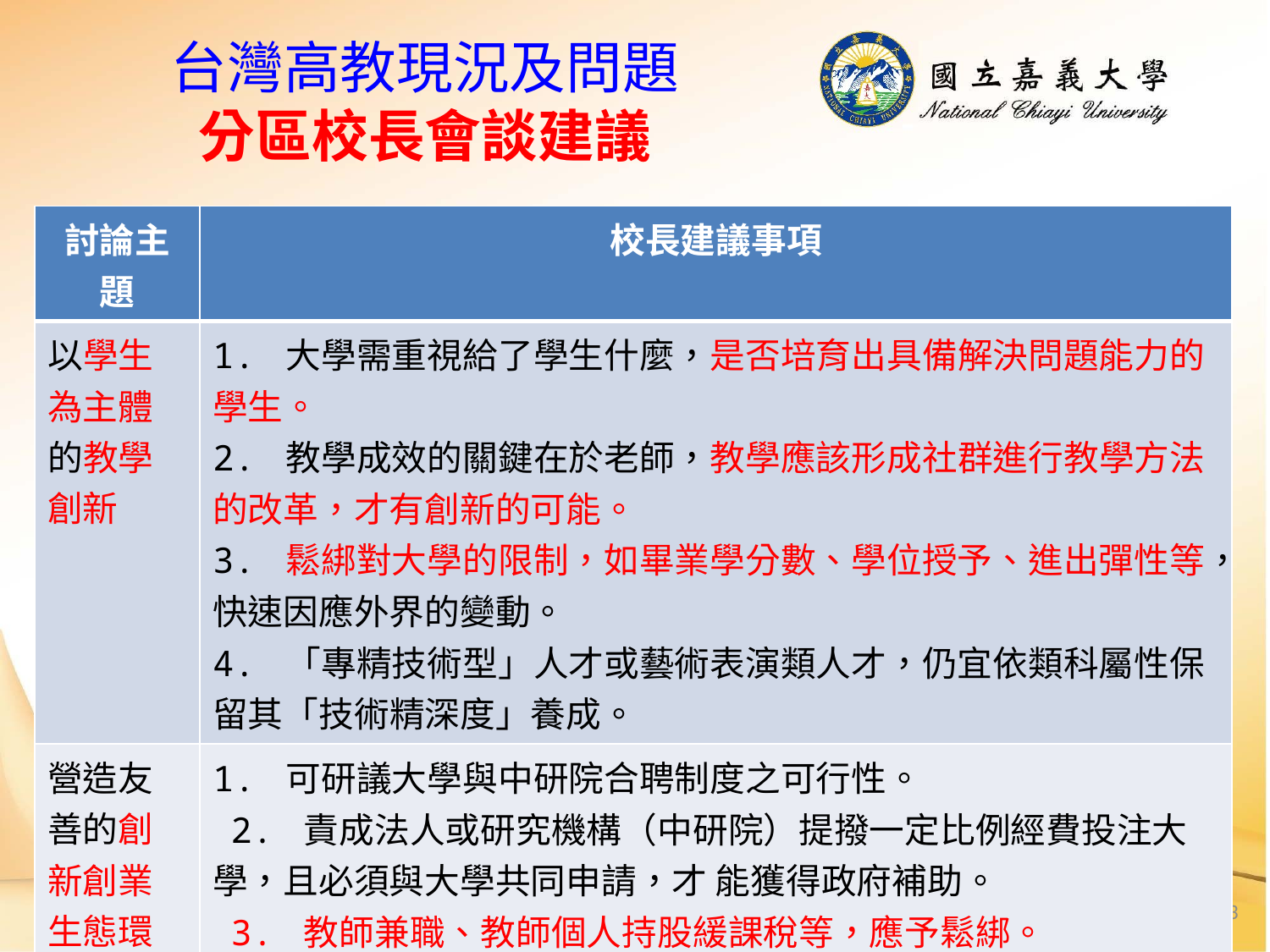

台灣高教現況及問題
分區校長會談建議
| 討論主題 | 校長建議事項 |
| --- | --- |
| 以學生為主體的教學創新 | 1. 大學需重視給了學生什麼，是否培育出具備解決問題能力的學生。 2. 教學成效的關鍵在於老師，教學應該形成社群進行教學方法的改革，才有創新的可能。 3. 鬆綁對大學的限制，如畢業學分數、學位授予、進出彈性等，快速因應外界的變動。 4. 「專精技術型」人才或藝術表演類人才，仍宜依類科屬性保留其「技術精深度」養成。 |
| 營造友善的創新創業生態環境 | 1. 可研議大學與中研院合聘制度之可行性。 2. 責成法人或研究機構（中研院）提撥一定比例經費投注大學，且必須與大學共同申請，才 能獲得政府補助。 3. 教師兼職、教師個人持股緩課稅等，應予鬆綁。 |
53